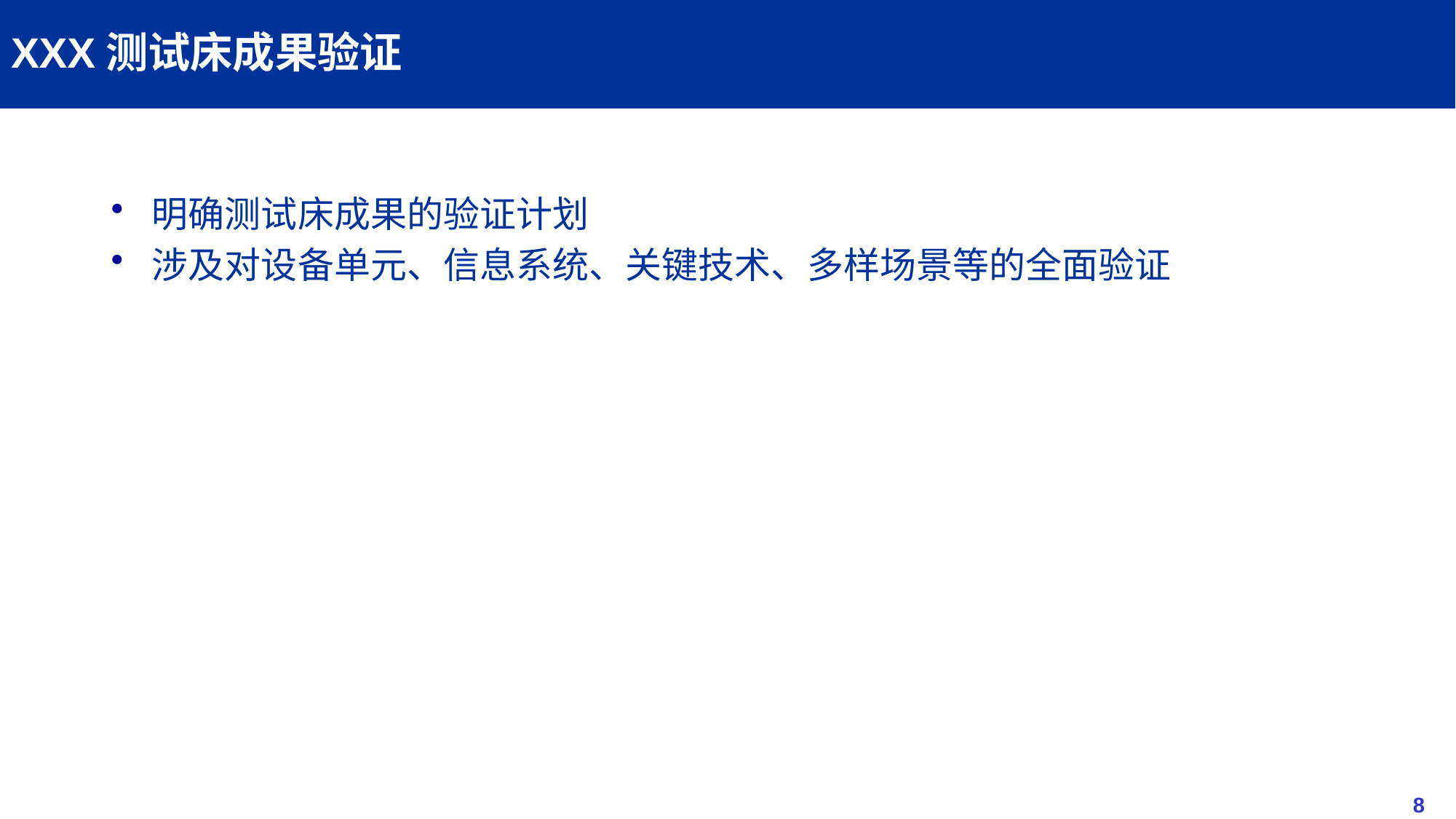

# XXX测试床成果验证
明确测试床成果的验证计划
涉及对设备单元、信息系统、关键技术、多样场景等的全面验证